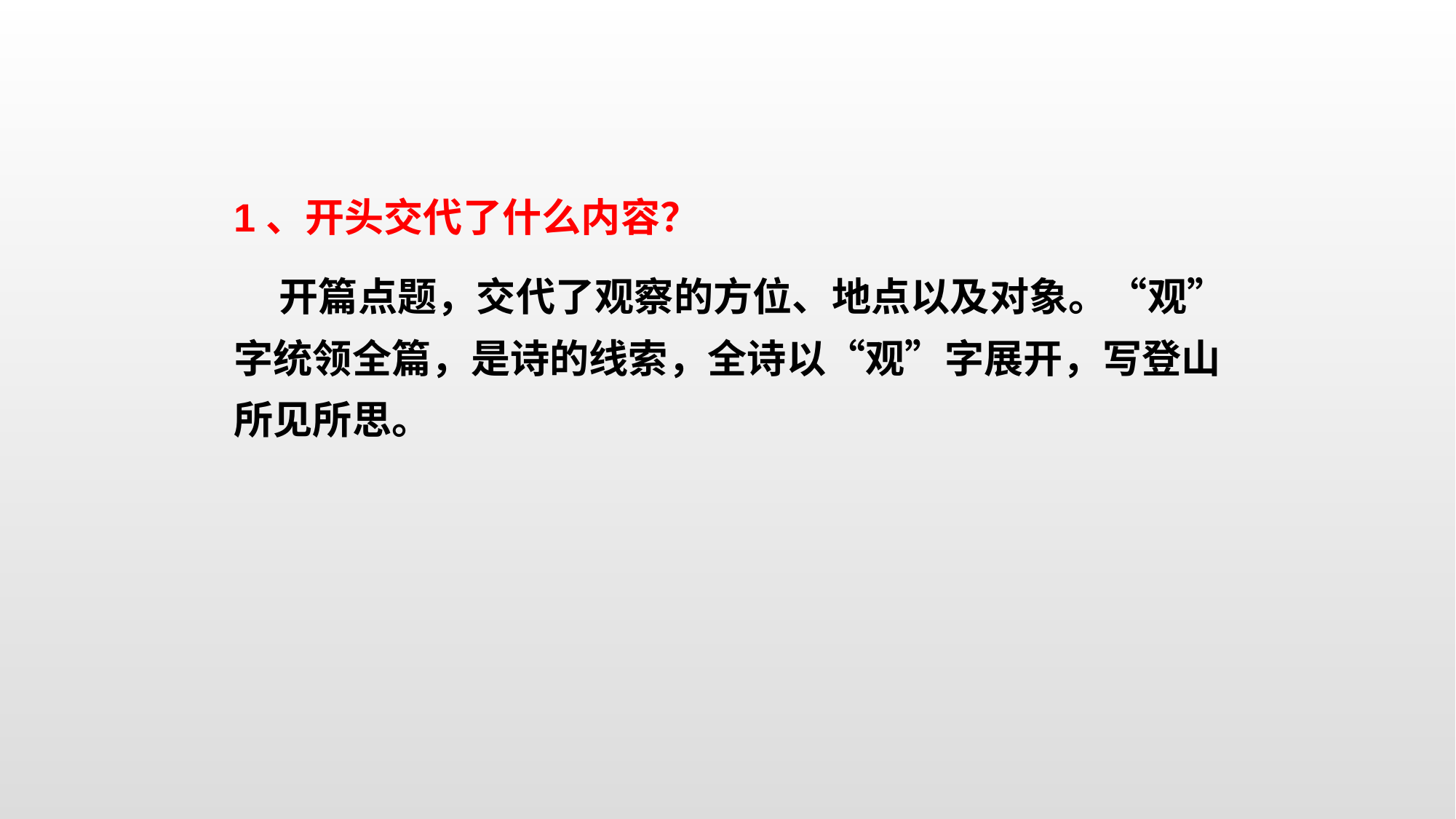

1、开头交代了什么内容？
    开篇点题，交代了观察的方位、地点以及对象。“观”字统领全篇，是诗的线索，全诗以“观”字展开，写登山所见所思。